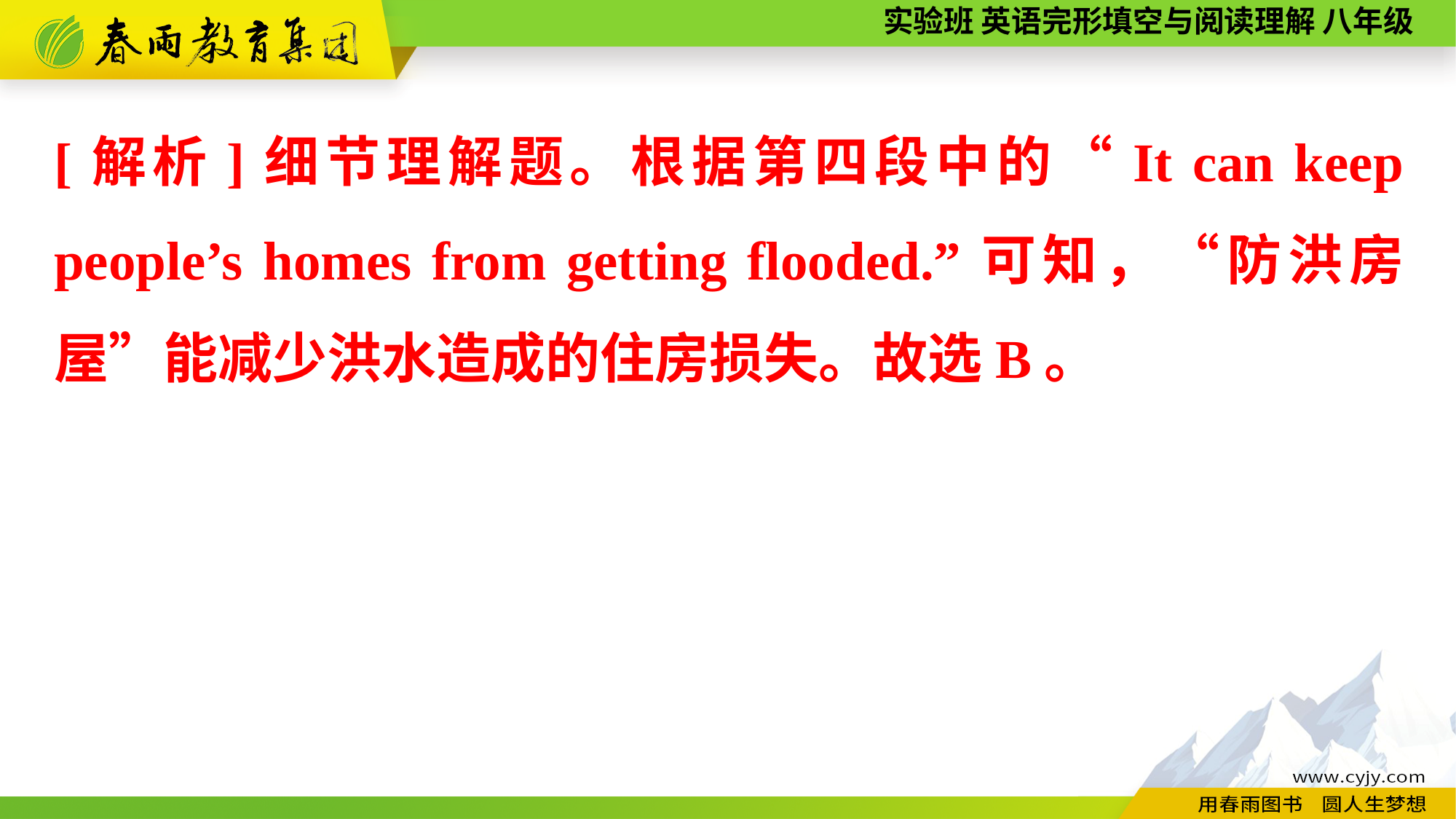

[解析]细节理解题。根据第四段中的“It can keep people’s homes from getting flooded.”可知，“防洪房屋”能减少洪水造成的住房损失。故选B。